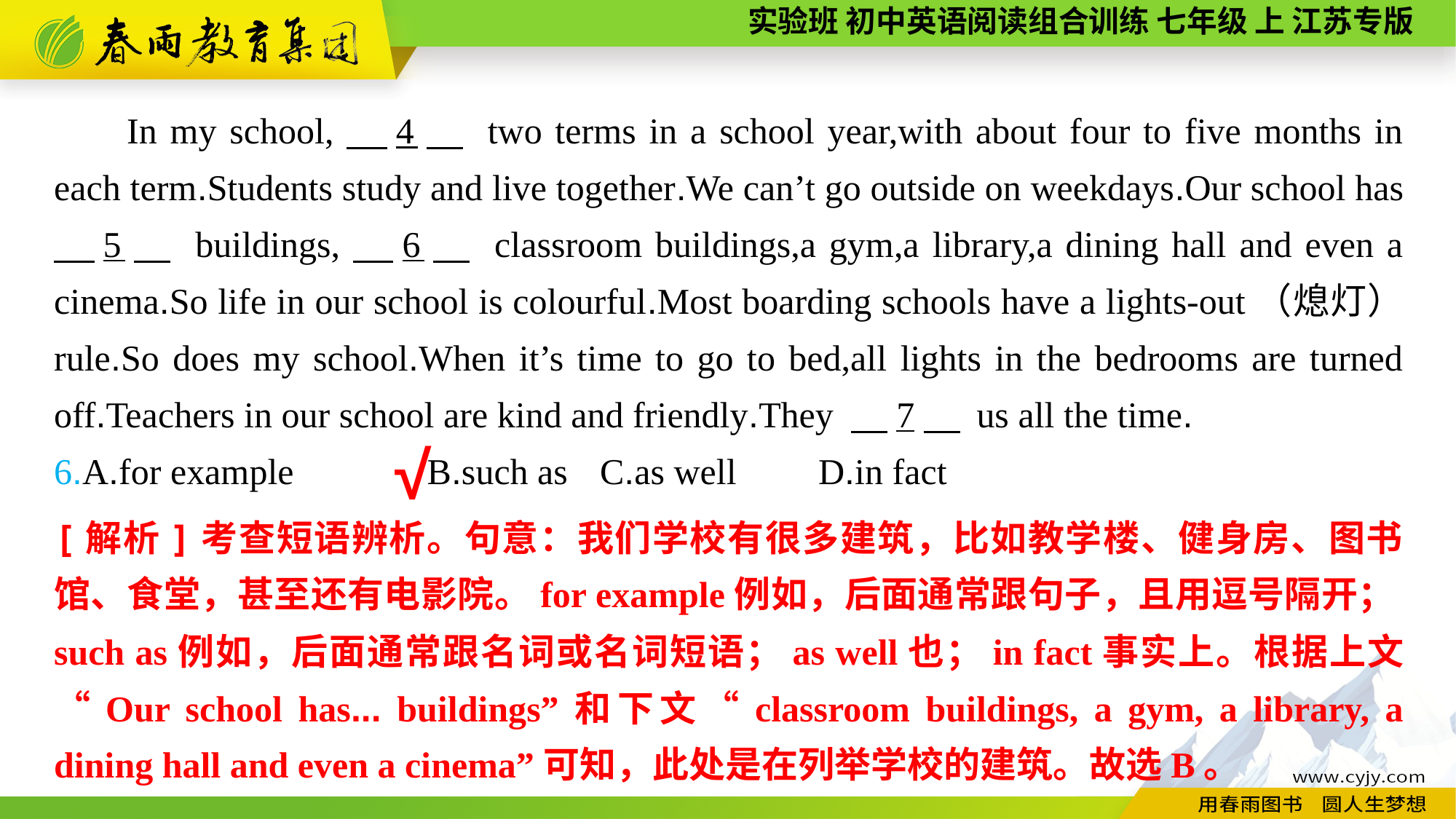

In my school,　4　 two terms in a school year,with about four to five months in each term.Students study and live together.We can’t go outside on weekdays.Our school has 　5　 buildings,　6　 classroom buildings,a gym,a library,a dining hall and even a cinema.So life in our school is colourful.Most boarding schools have a lights-out（熄灯） rule.So does my school.When it’s time to go to bed,all lights in the bedrooms are turned off.Teachers in our school are kind and friendly.They 　7　 us all the time.
6.A.for example	     B.such as	C.as well	D.in fact
√
[解析]考查短语辨析。句意：我们学校有很多建筑，比如教学楼、健身房、图书馆、食堂，甚至还有电影院。for example例如，后面通常跟句子，且用逗号隔开；such as例如，后面通常跟名词或名词短语；as well也；in fact事实上。根据上文“Our school has... buildings”和下文“classroom buildings, a gym, a library, a dining hall and even a cinema”可知，此处是在列举学校的建筑。故选B。